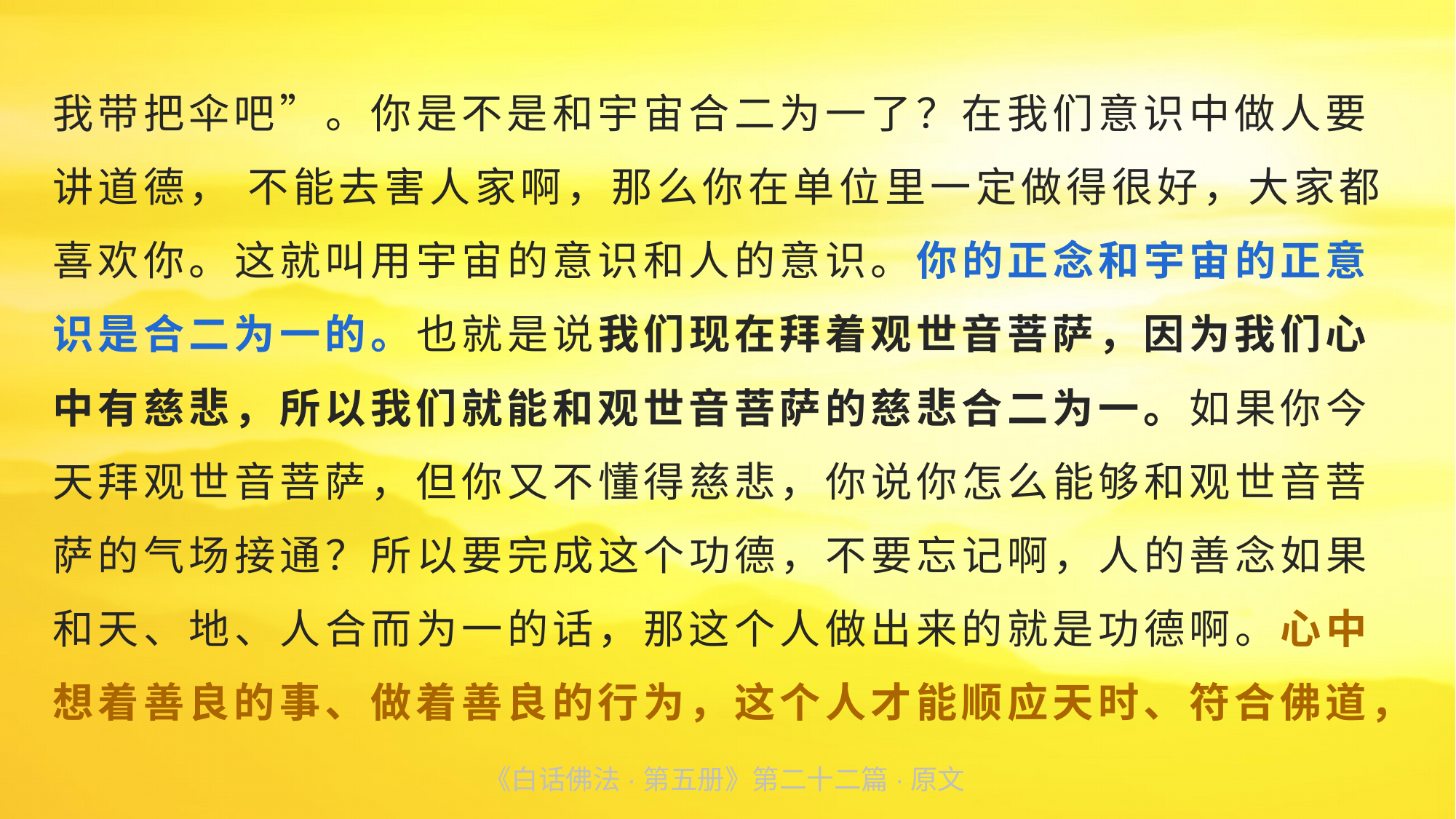

我带把伞吧”。你是不是和宇宙合二为一了？在我们意识中做人要讲道德， 不能去害人家啊，那么你在单位里一定做得很好，大家都喜欢你。这就叫用宇宙的意识和人的意识。你的正念和宇宙的正意识是合二为一的。也就是说我们现在拜着观世音菩萨，因为我们心中有慈悲，所以我们就能和观世音菩萨的慈悲合二为一。如果你今天拜观世音菩萨，但你又不懂得慈悲，你说你怎么能够和观世音菩萨的气场接通？所以要完成这个功德，不要忘记啊，人的善念如果和天、地、人合而为一的话，那这个人做出来的就是功德啊。心中想着善良的事、做着善良的行为，这个人才能顺应天时、符合佛道，
《白话佛法·第五册》第二十二篇·原文